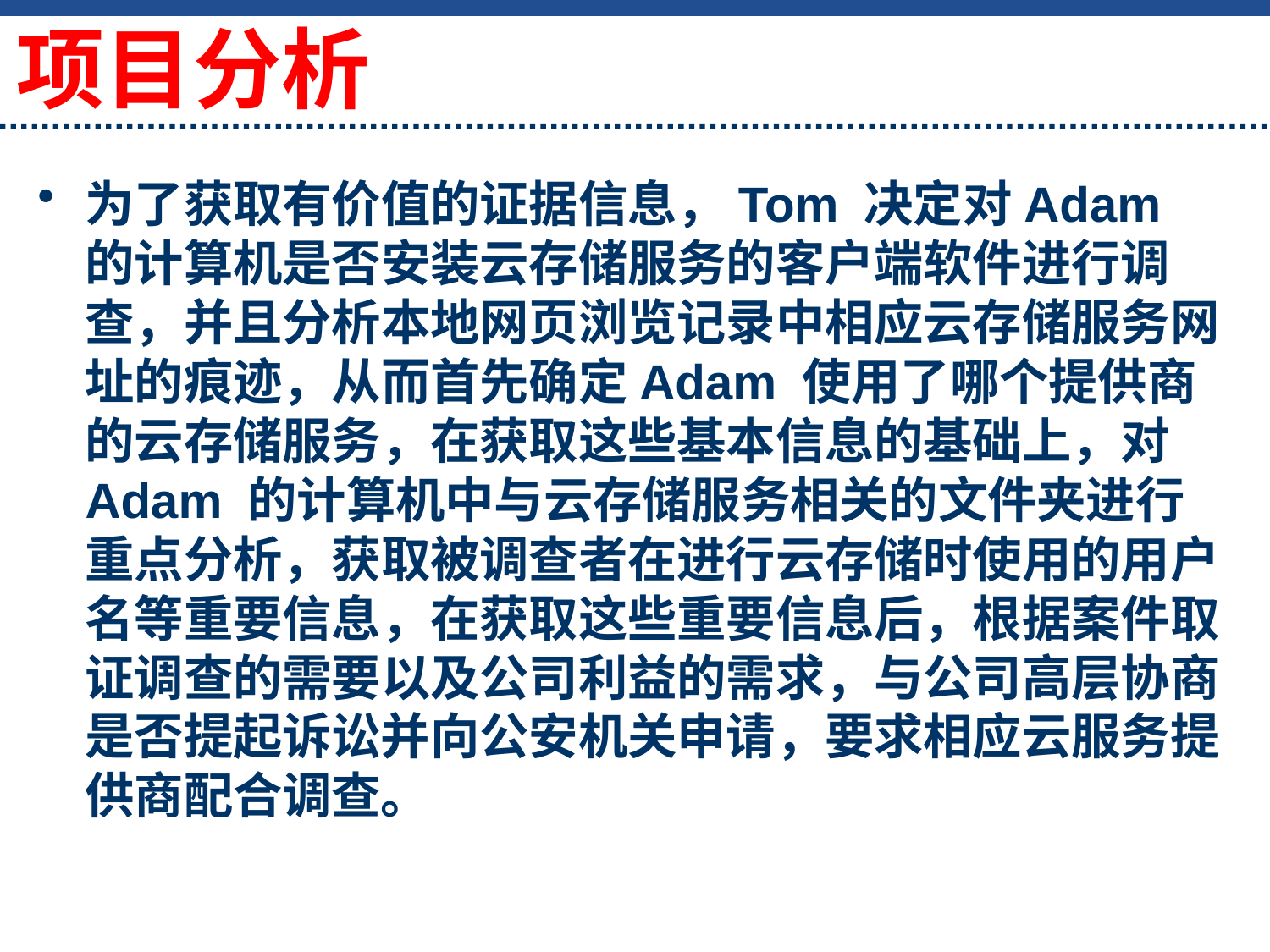

项目分析
为了获取有价值的证据信息，Tom 决定对Adam 的计算机是否安装云存储服务的客户端软件进行调查，并且分析本地网页浏览记录中相应云存储服务网址的痕迹，从而首先确定Adam 使用了哪个提供商的云存储服务，在获取这些基本信息的基础上，对Adam 的计算机中与云存储服务相关的文件夹进行重点分析，获取被调查者在进行云存储时使用的用户名等重要信息，在获取这些重要信息后，根据案件取证调查的需要以及公司利益的需求，与公司高层协商是否提起诉讼并向公安机关申请，要求相应云服务提供商配合调查。